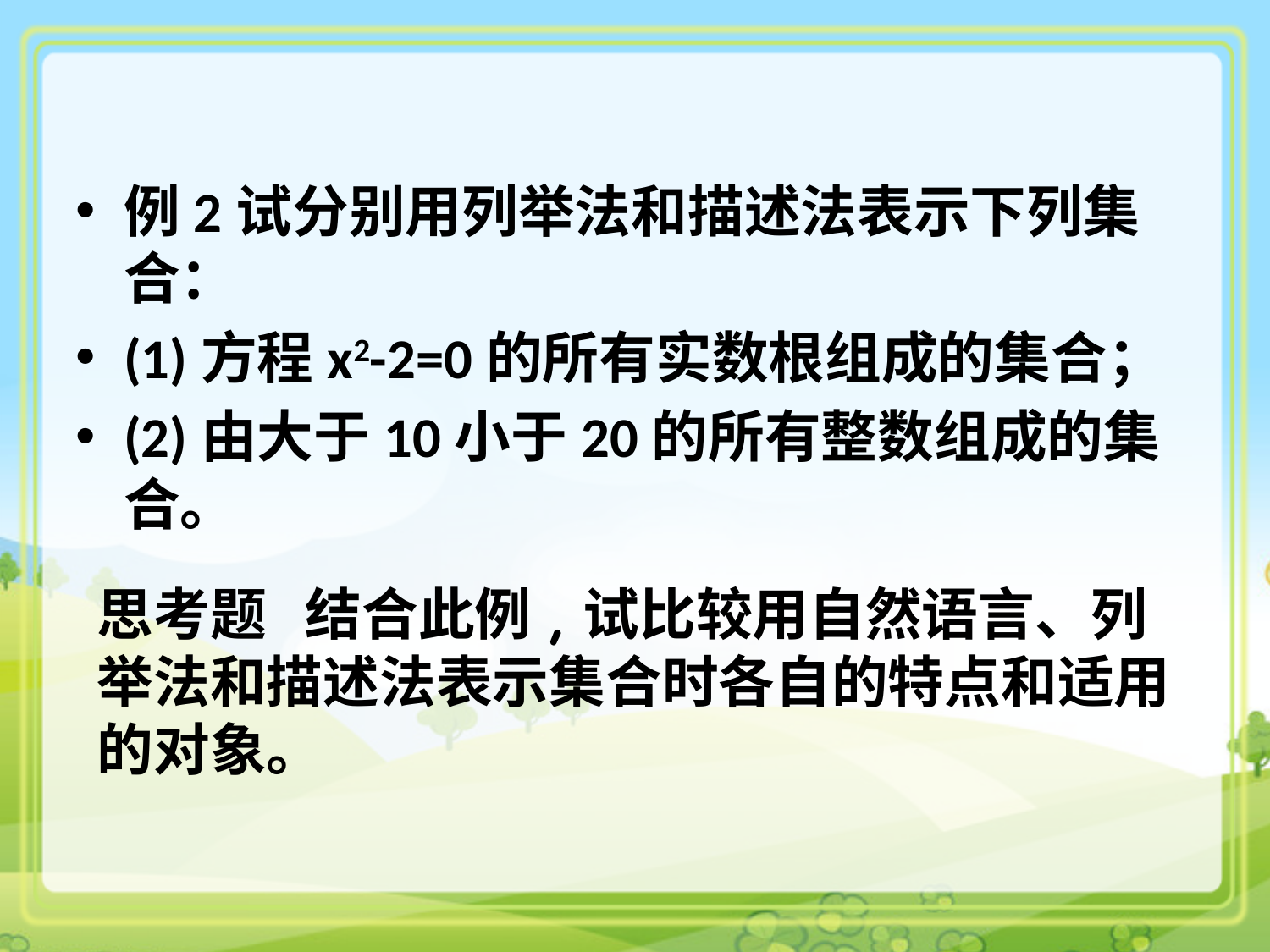

例2试分别用列举法和描述法表示下列集合：
(1)方程x2-2=0的所有实数根组成的集合；
(2)由大于10小于20的所有整数组成的集合。
思考题   结合此例,试比较用自然语言、列举法和描述法表示集合时各自的特点和适用的对象。